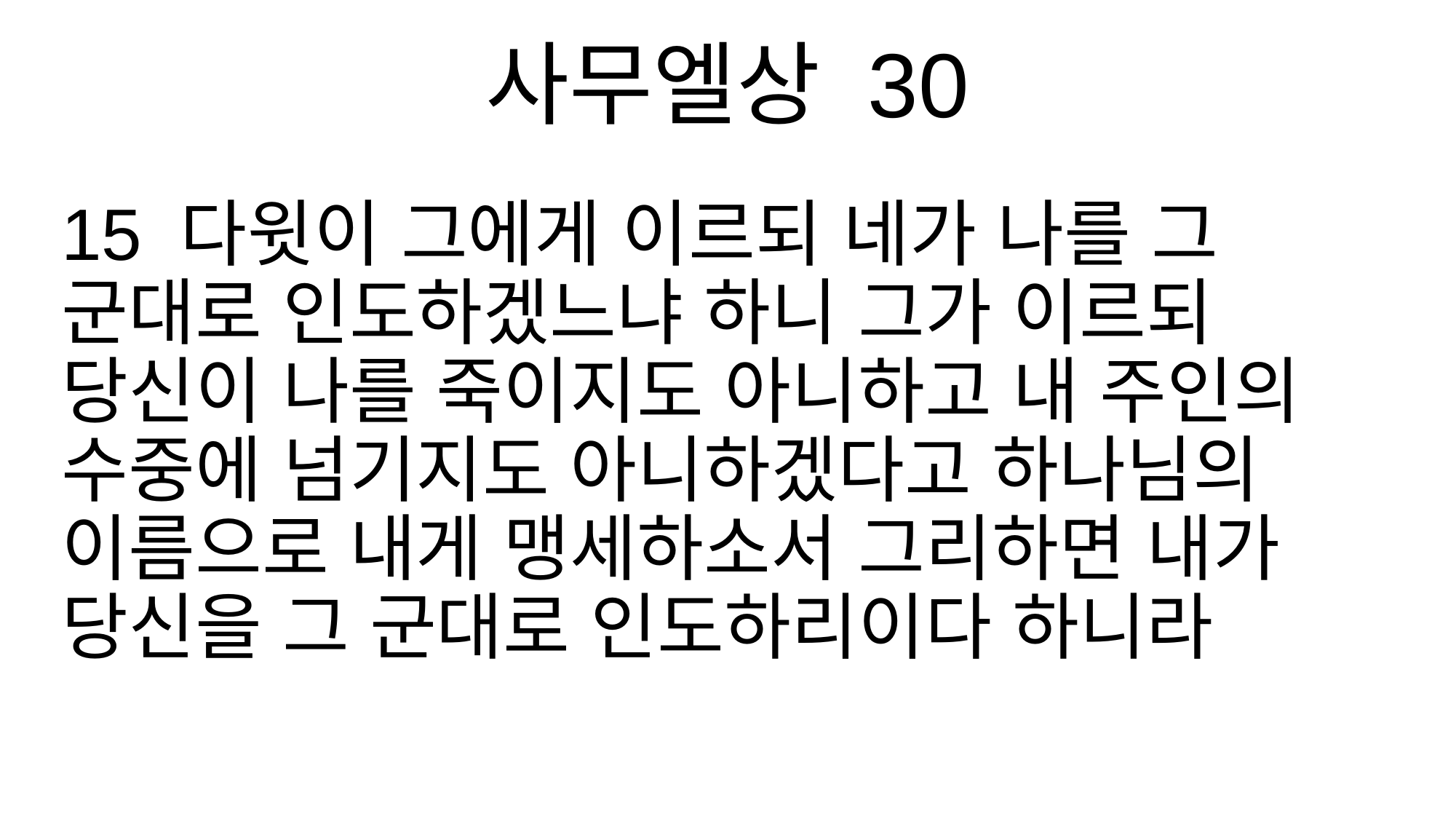

사무엘상 30
15 다윗이 그에게 이르되 네가 나를 그 군대로 인도하겠느냐 하니 그가 이르되 당신이 나를 죽이지도 아니하고 내 주인의 수중에 넘기지도 아니하겠다고 하나님의 이름으로 내게 맹세하소서 그리하면 내가 당신을 그 군대로 인도하리이다 하니라